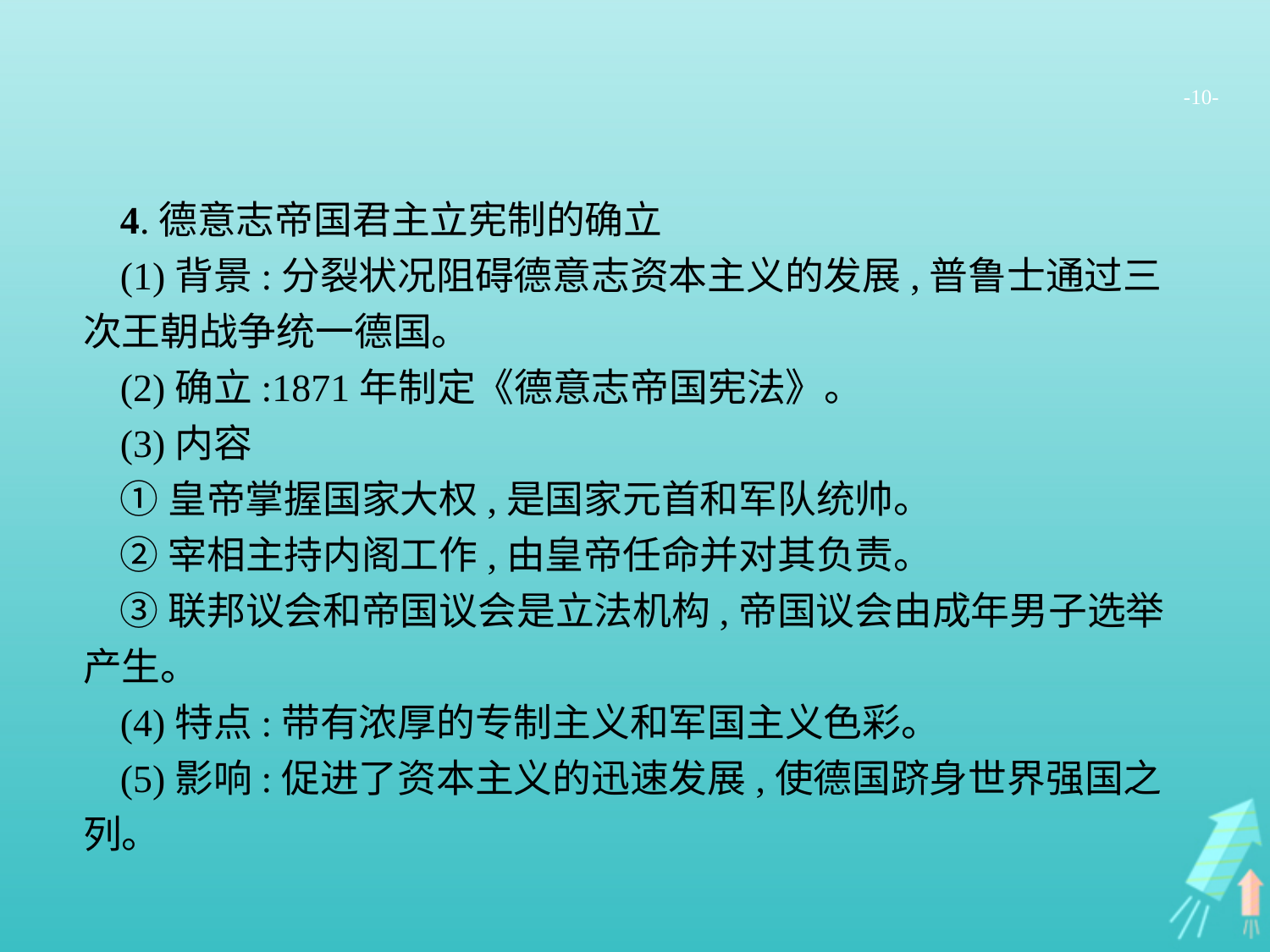

-10-
4.德意志帝国君主立宪制的确立
(1)背景:分裂状况阻碍德意志资本主义的发展,普鲁士通过三次王朝战争统一德国。
(2)确立:1871年制定《德意志帝国宪法》。
(3)内容
①皇帝掌握国家大权,是国家元首和军队统帅。
②宰相主持内阁工作,由皇帝任命并对其负责。
③联邦议会和帝国议会是立法机构,帝国议会由成年男子选举产生。
(4)特点:带有浓厚的专制主义和军国主义色彩。
(5)影响:促进了资本主义的迅速发展,使德国跻身世界强国之列。